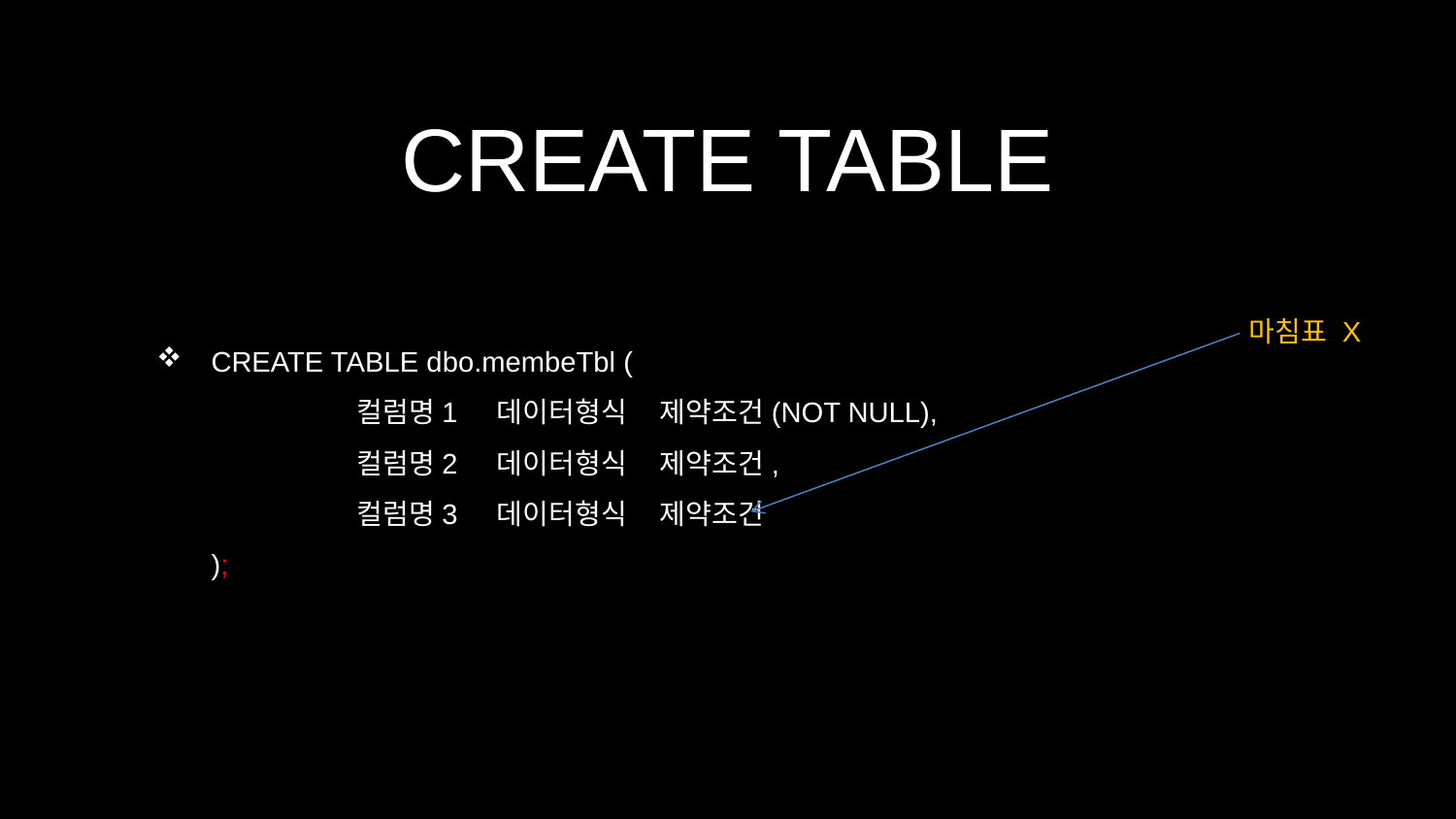

# CREATE TABLE
마침표 X
CREATE TABLE dbo.membeTbl (
	컬럼명1    데이터형식    제약조건(NOT NULL),
		컬럼명2    데이터형식    제약조건,
		컬럼명3    데이터형식    제약조건
	);